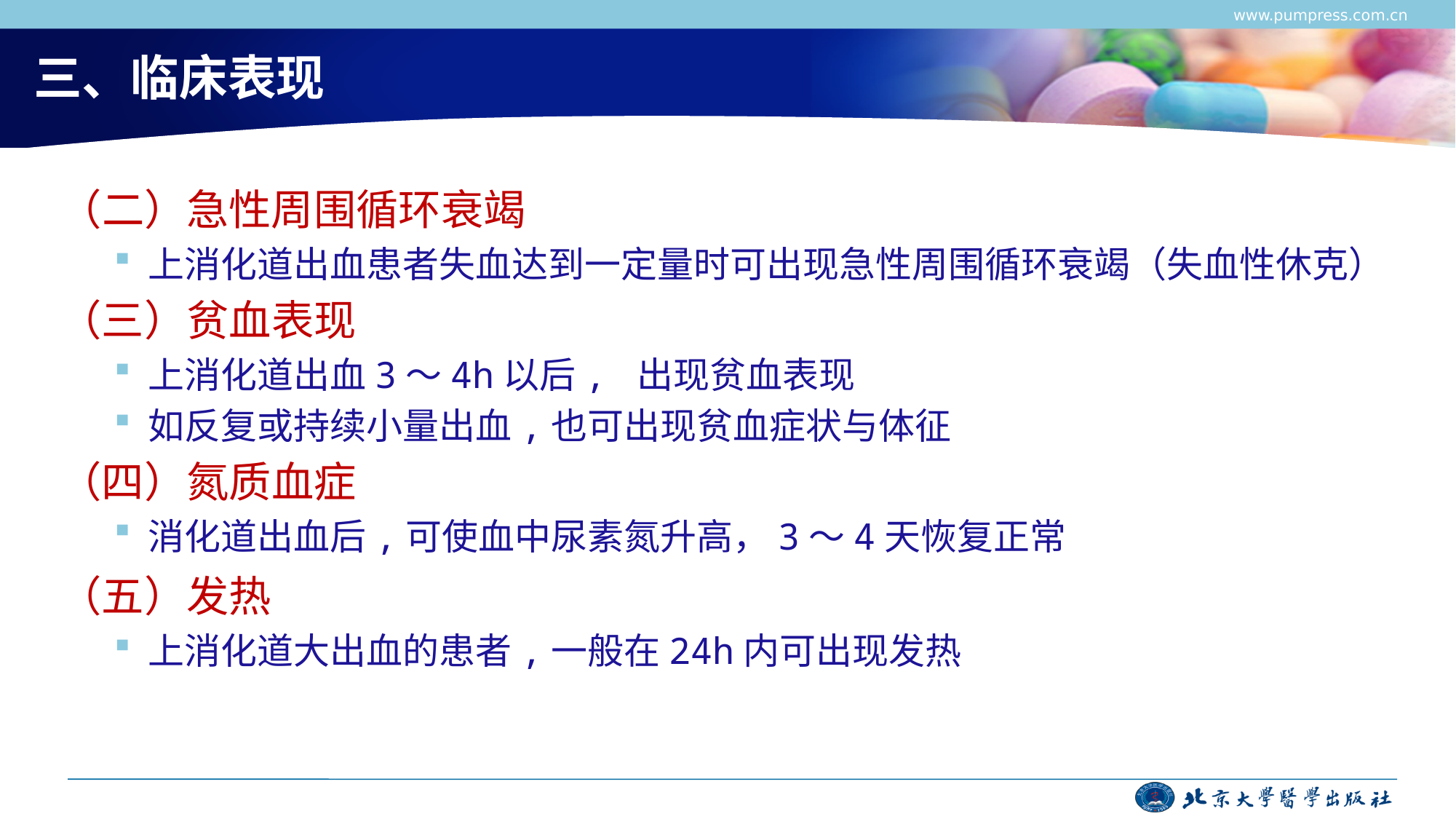

www.pumpress.com.cn
# 三、临床表现
（二）急性周围循环衰竭
上消化道出血患者失血达到一定量时可出现急性周围循环衰竭（失血性休克）
（三）贫血表现
上消化道出血3～4h以后, 出现贫血表现
如反复或持续小量出血,也可出现贫血症状与体征
（四）氮质血症
消化道出血后,可使血中尿素氮升高，3～4天恢复正常
（五）发热
上消化道大出血的患者,一般在24h内可出现发热